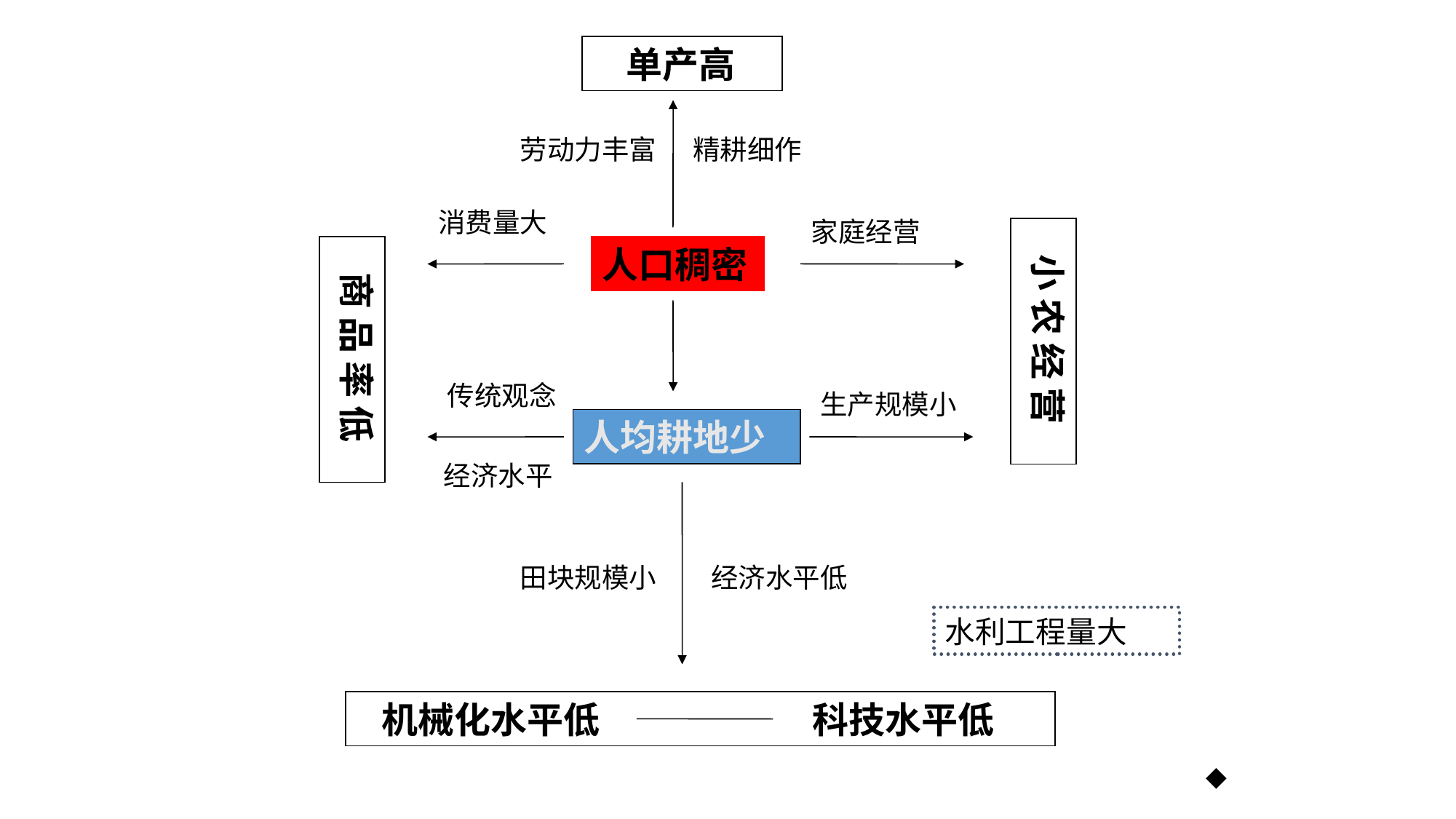

单产高

劳动力丰富
精耕细作
消费量大
家庭经营
  小 农 经 营
  商 品 率 低
人口稠密

传统观念
生产规模小
人均耕地少

经济水平

田块规模小
经济水平低

水利工程量大
  机械化水平低                          科技水平低

◆